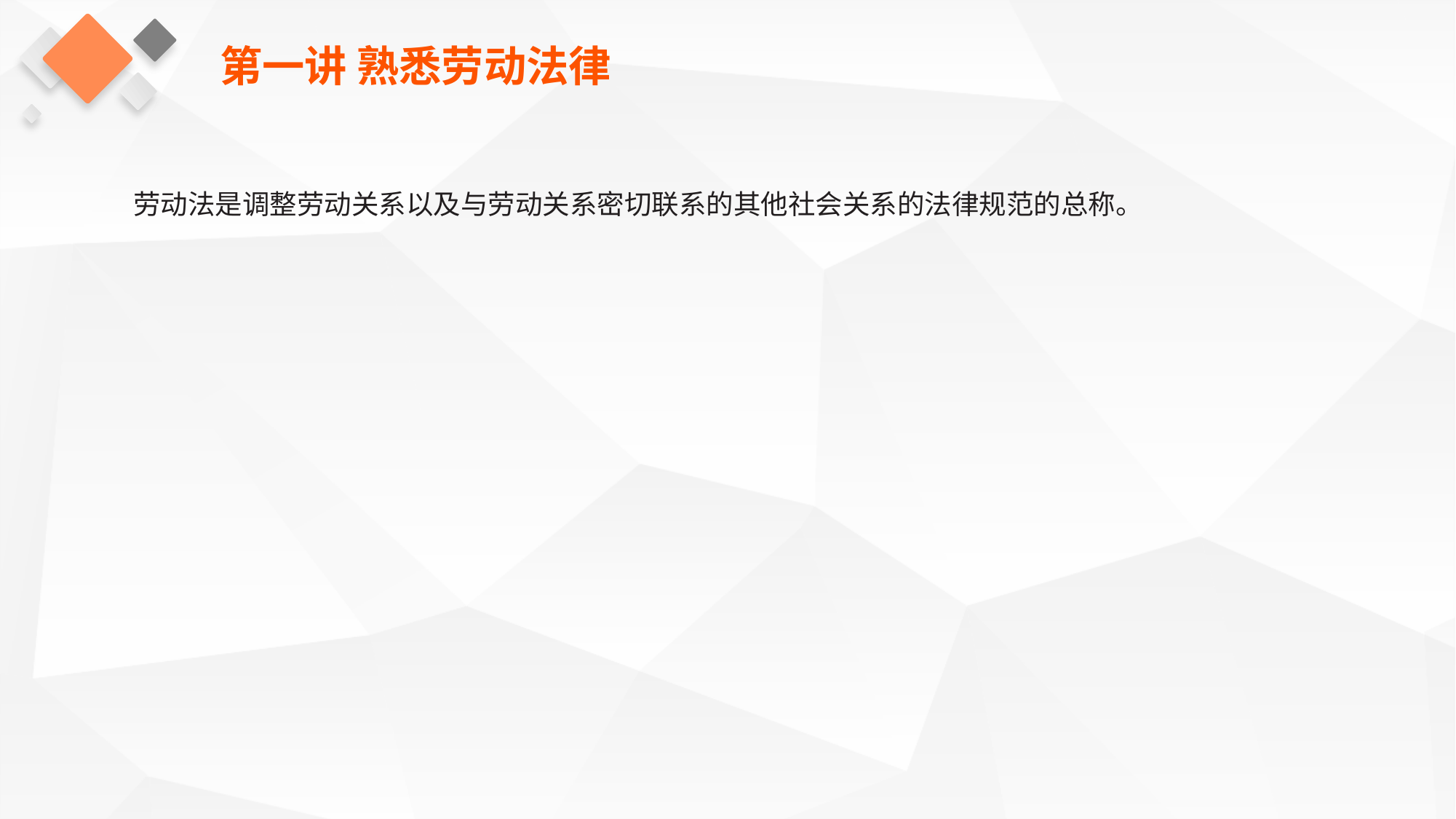

第一讲 熟悉劳动法律
劳动法是调整劳动关系以及与劳动关系密切联系的其他社会关系的法律规范的总称。